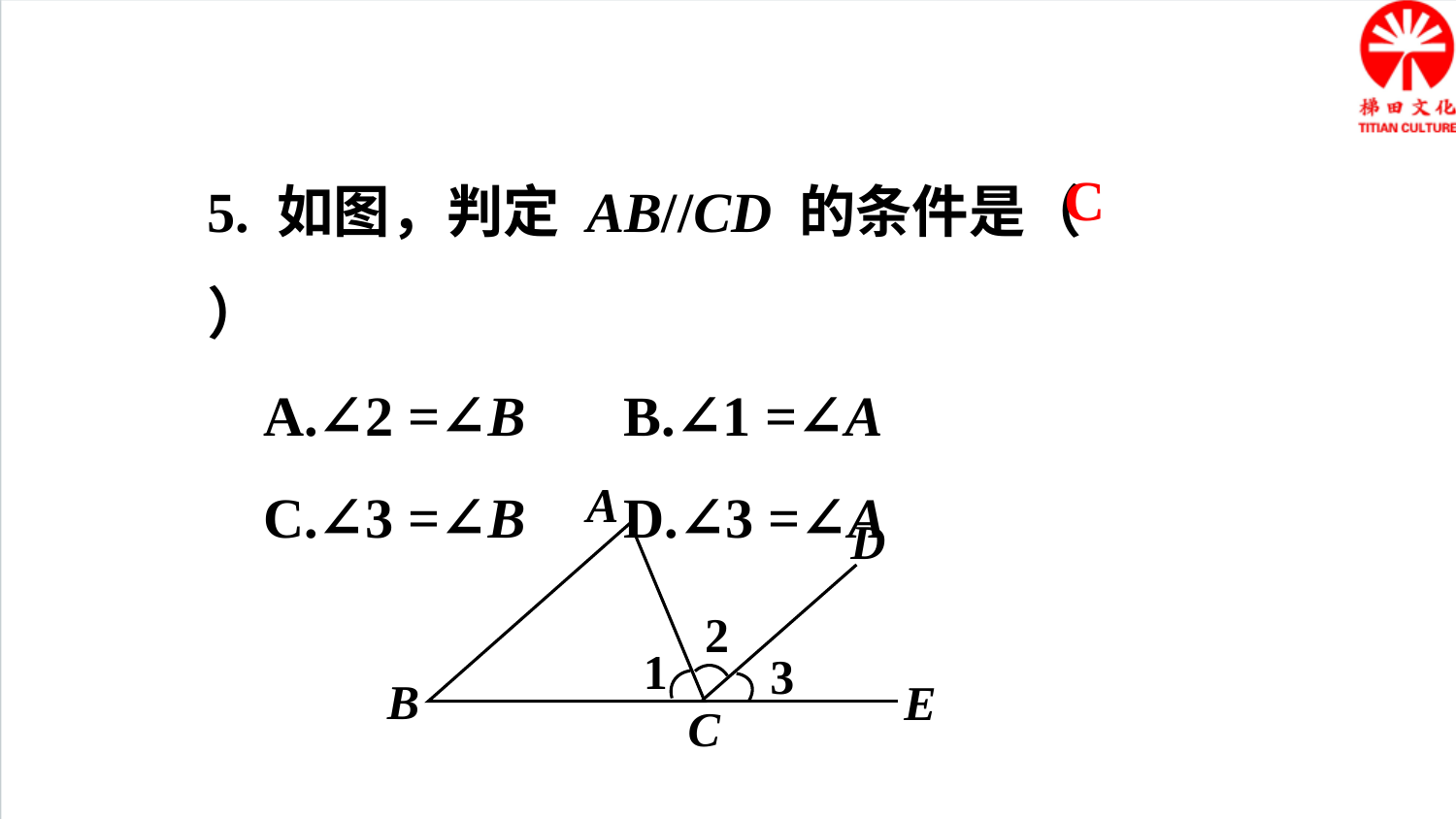

5. 如图，判定 AB//CD 的条件是（      ）
    A.∠2 =∠B       B.∠1 =∠A
    C.∠3 =∠B       D.∠3 =∠A
C
A
D

2
1
3
B
E

C